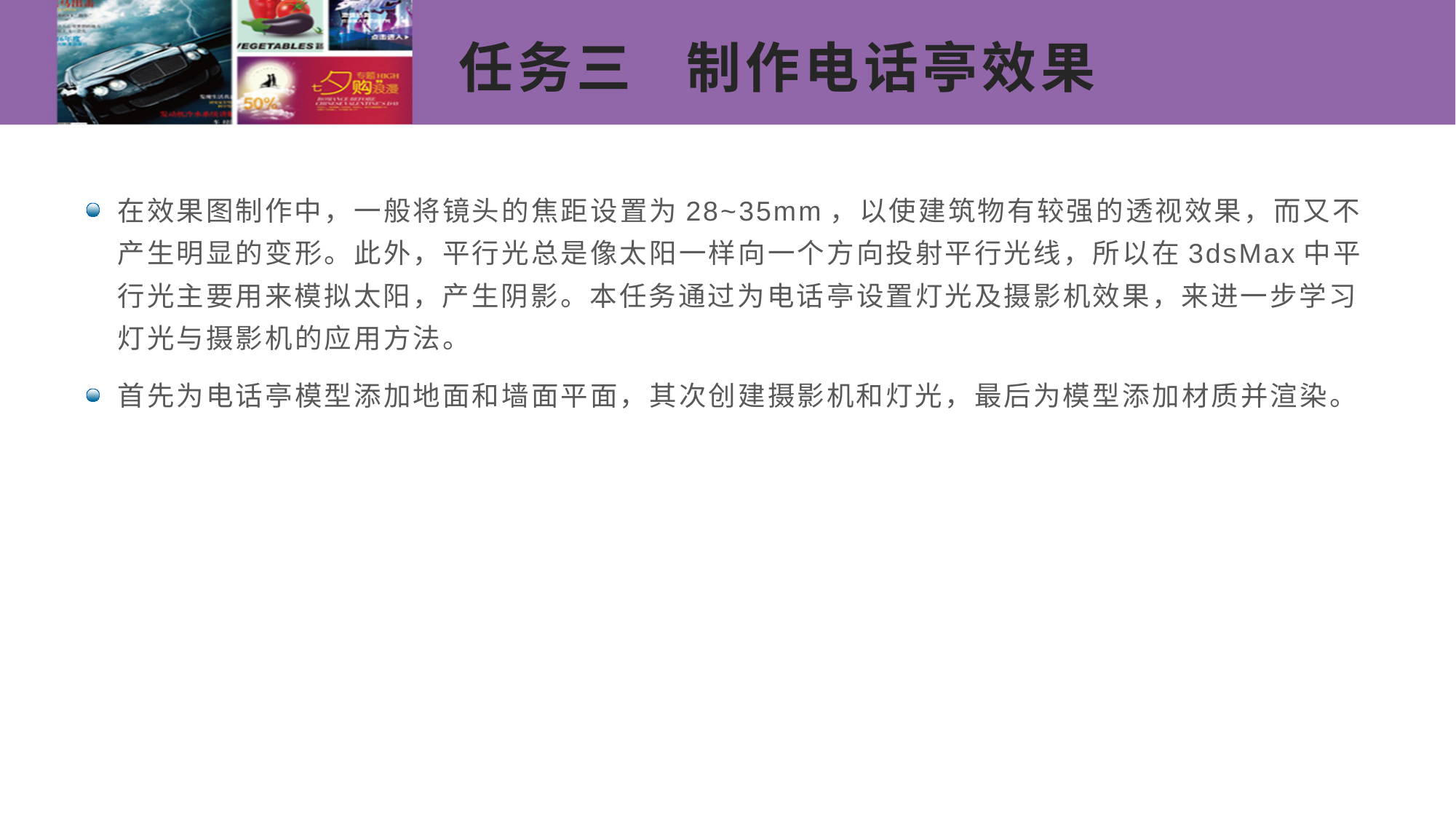

# 任务三   制作电话亭效果
在效果图制作中，一般将镜头的焦距设置为28~35mm，以使建筑物有较强的透视效果，而又不产生明显的变形。此外，平行光总是像太阳一样向一个方向投射平行光线，所以在3dsMax中平行光主要用来模拟太阳，产生阴影。本任务通过为电话亭设置灯光及摄影机效果，来进一步学习灯光与摄影机的应用方法。
首先为电话亭模型添加地面和墙面平面，其次创建摄影机和灯光，最后为模型添加材质并渲染。